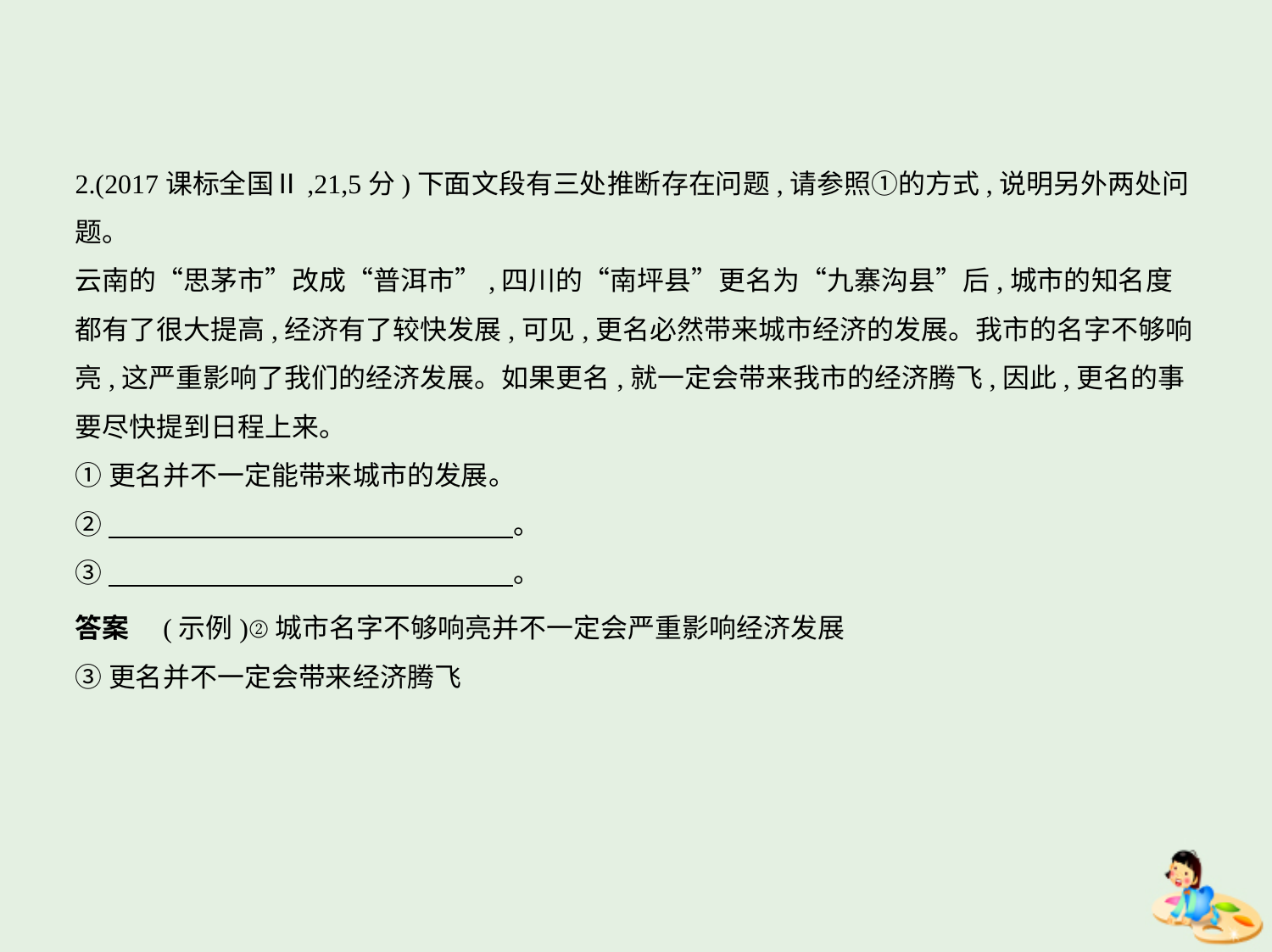

2.(2017课标全国Ⅱ,21,5分)下面文段有三处推断存在问题,请参照①的方式,说明另外两处问
题。
云南的“思茅市”改成“普洱市”,四川的“南坪县”更名为“九寨沟县”后,城市的知名度
都有了很大提高,经济有了较快发展,可见,更名必然带来城市经济的发展。我市的名字不够响
亮,这严重影响了我们的经济发展。如果更名,就一定会带来我市的经济腾飞,因此,更名的事
要尽快提到日程上来。
①更名并不一定能带来城市的发展。
②　　　　　　　　　　　　　　    。
③　　　　　　　　　　　　　　    。
答案　(示例)②城市名字不够响亮并不一定会严重影响经济发展
③更名并不一定会带来经济腾飞